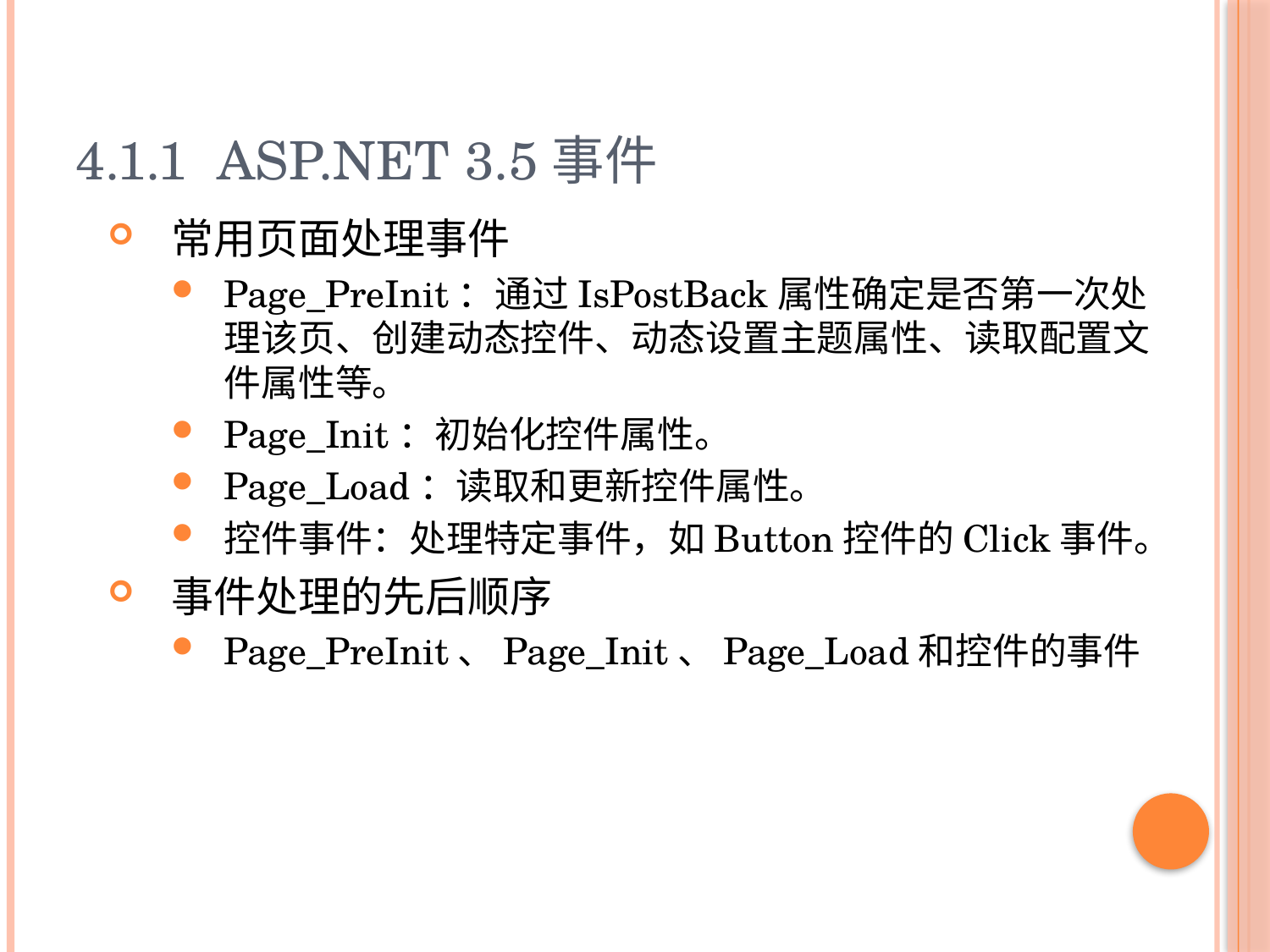

# 4.1.1  ASP.NET 3.5事件
常用页面处理事件
Page_PreInit：通过IsPostBack属性确定是否第一次处理该页、创建动态控件、动态设置主题属性、读取配置文件属性等。
Page_Init：初始化控件属性。
Page_Load：读取和更新控件属性。
控件事件：处理特定事件，如Button控件的Click事件。
事件处理的先后顺序
Page_PreInit、Page_Init、Page_Load和控件的事件
4